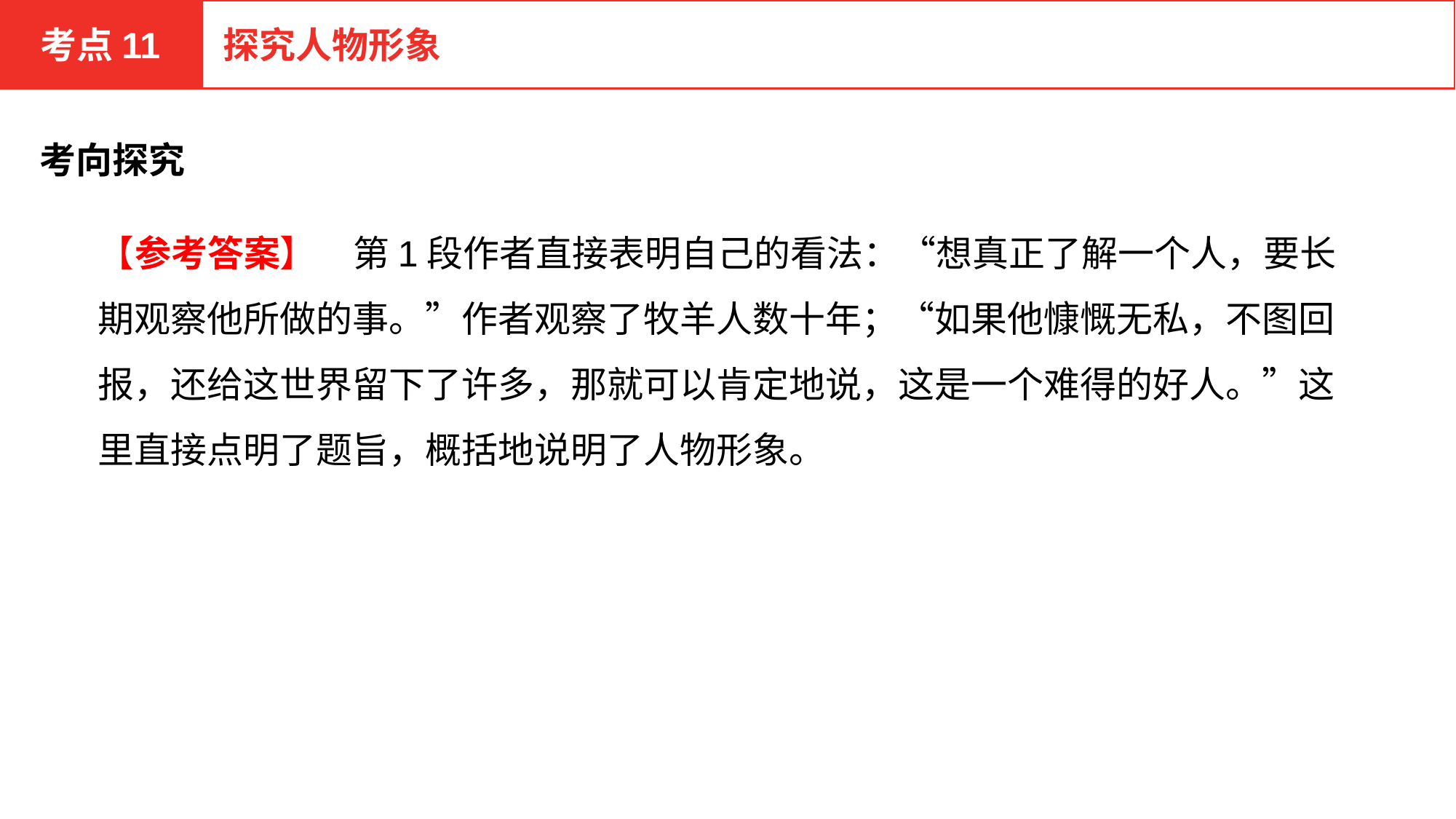

考点11
探究人物形象
考向探究

【参考答案】　第1段作者直接表明自己的看法：“想真正了解一个人，要长期观察他所做的事。”作者观察了牧羊人数十年；“如果他慷慨无私，不图回报，还给这世界留下了许多，那就可以肯定地说，这是一个难得的好人。”这里直接点明了题旨，概括地说明了人物形象。